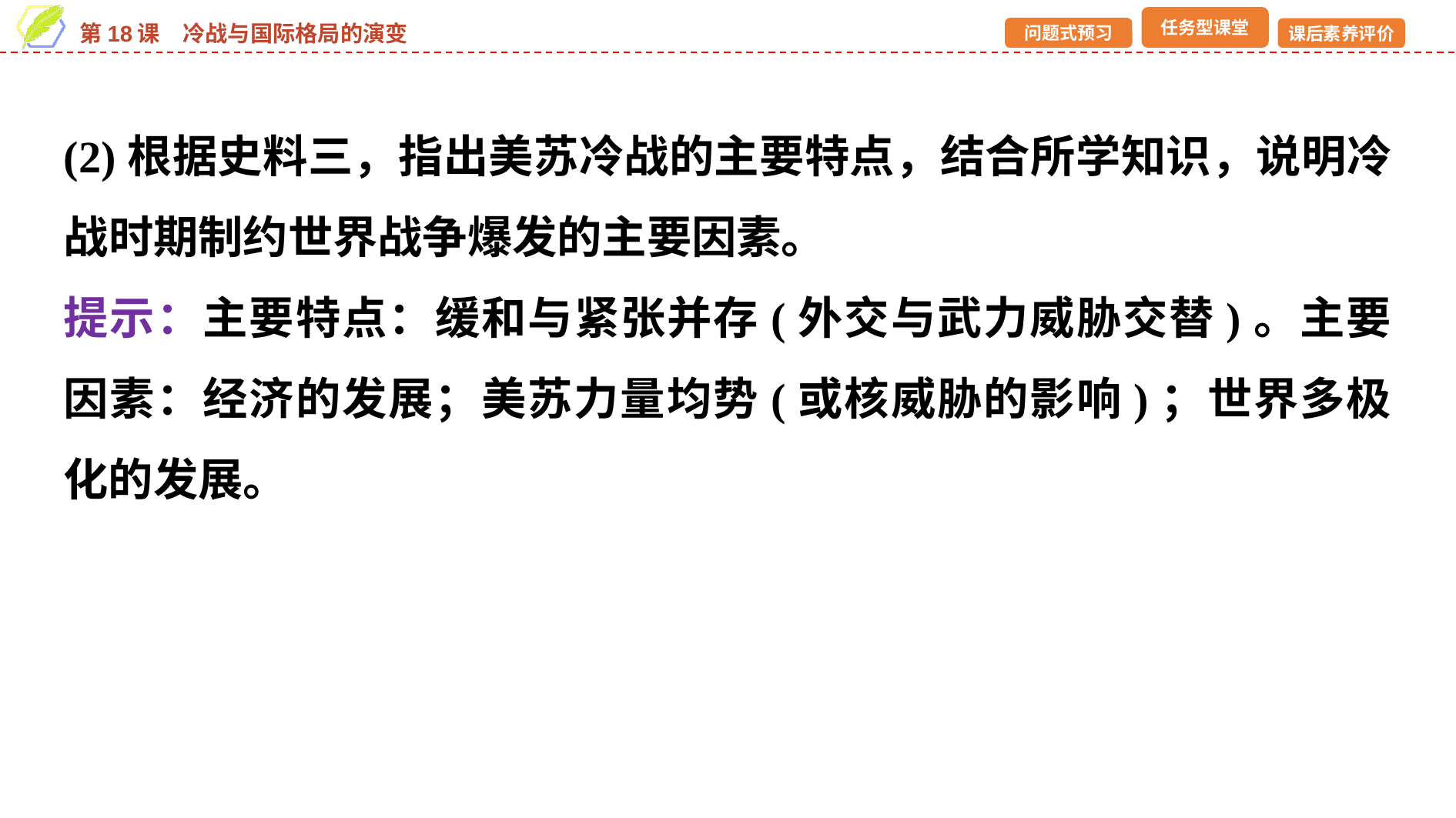

(2)根据史料三，指出美苏冷战的主要特点，结合所学知识，说明冷战时期制约世界战争爆发的主要因素。
提示：主要特点：缓和与紧张并存(外交与武力威胁交替)。主要因素：经济的发展；美苏力量均势(或核威胁的影响)；世界多极化的发展。